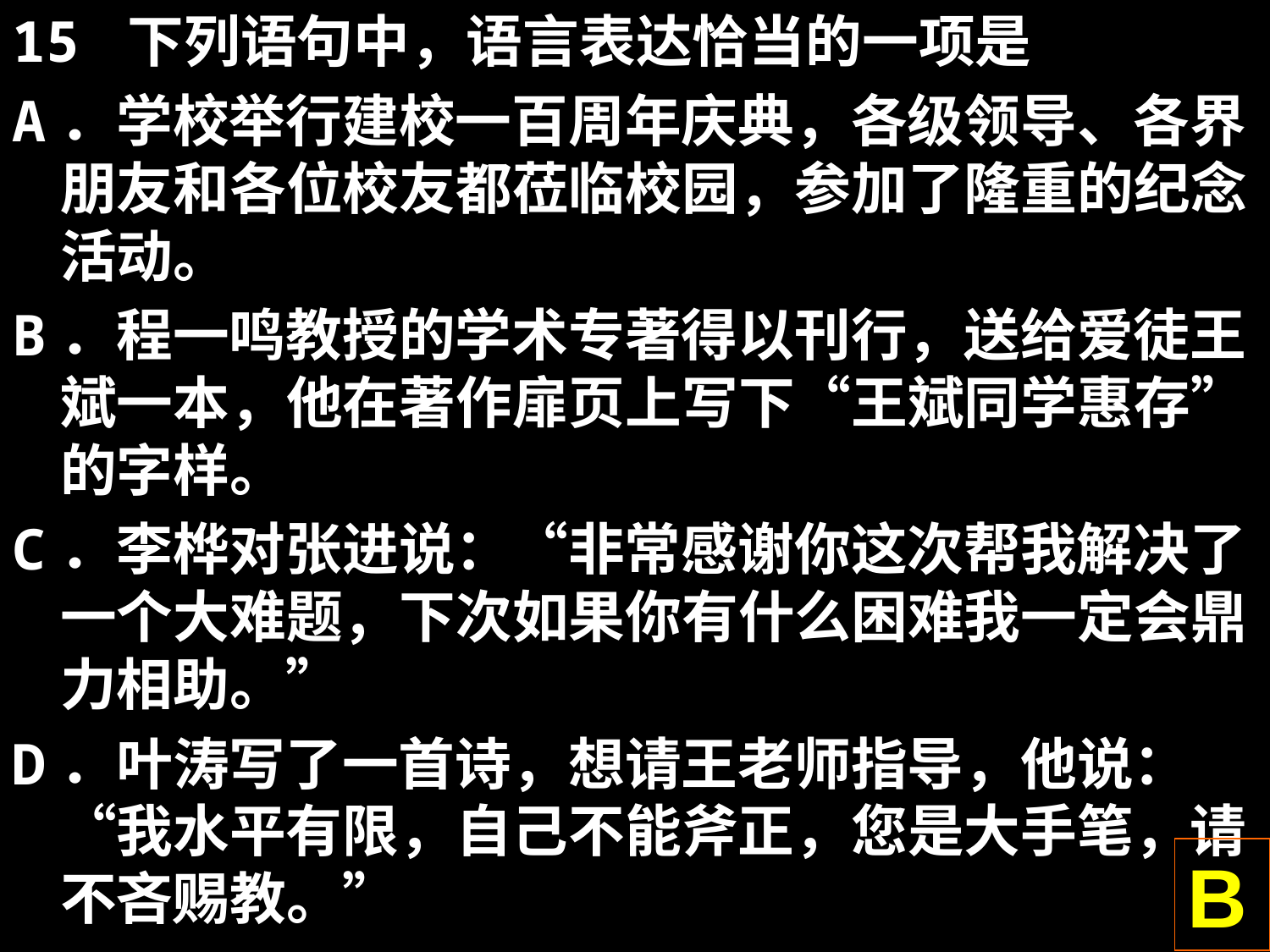

15 下列语句中，语言表达恰当的一项是
A．学校举行建校一百周年庆典，各级领导、各界朋友和各位校友都莅临校园，参加了隆重的纪念活动。
B．程一鸣教授的学术专著得以刊行，送给爱徒王斌一本，他在著作扉页上写下“王斌同学惠存”的字样。
C．李桦对张进说：“非常感谢你这次帮我解决了一个大难题，下次如果你有什么困难我一定会鼎力相助。”
D．叶涛写了一首诗，想请王老师指导，他说：“我水平有限，自己不能斧正，您是大手笔，请不吝赐教。”
B